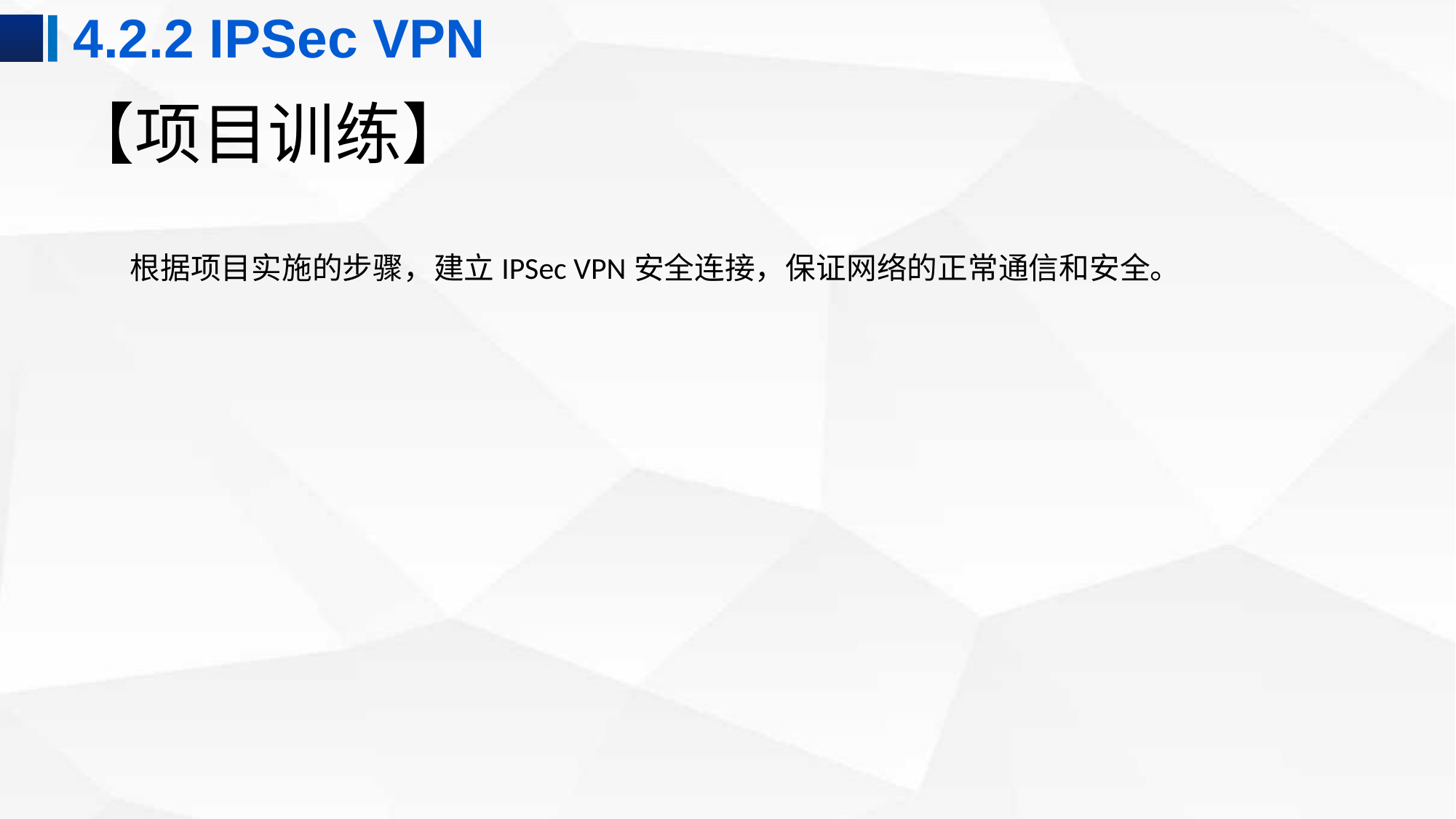

4.2.2 IPSec VPN

# 【项目训练】
根据项目实施的步骤，建立IPSec VPN安全连接，保证网络的正常通信和安全。